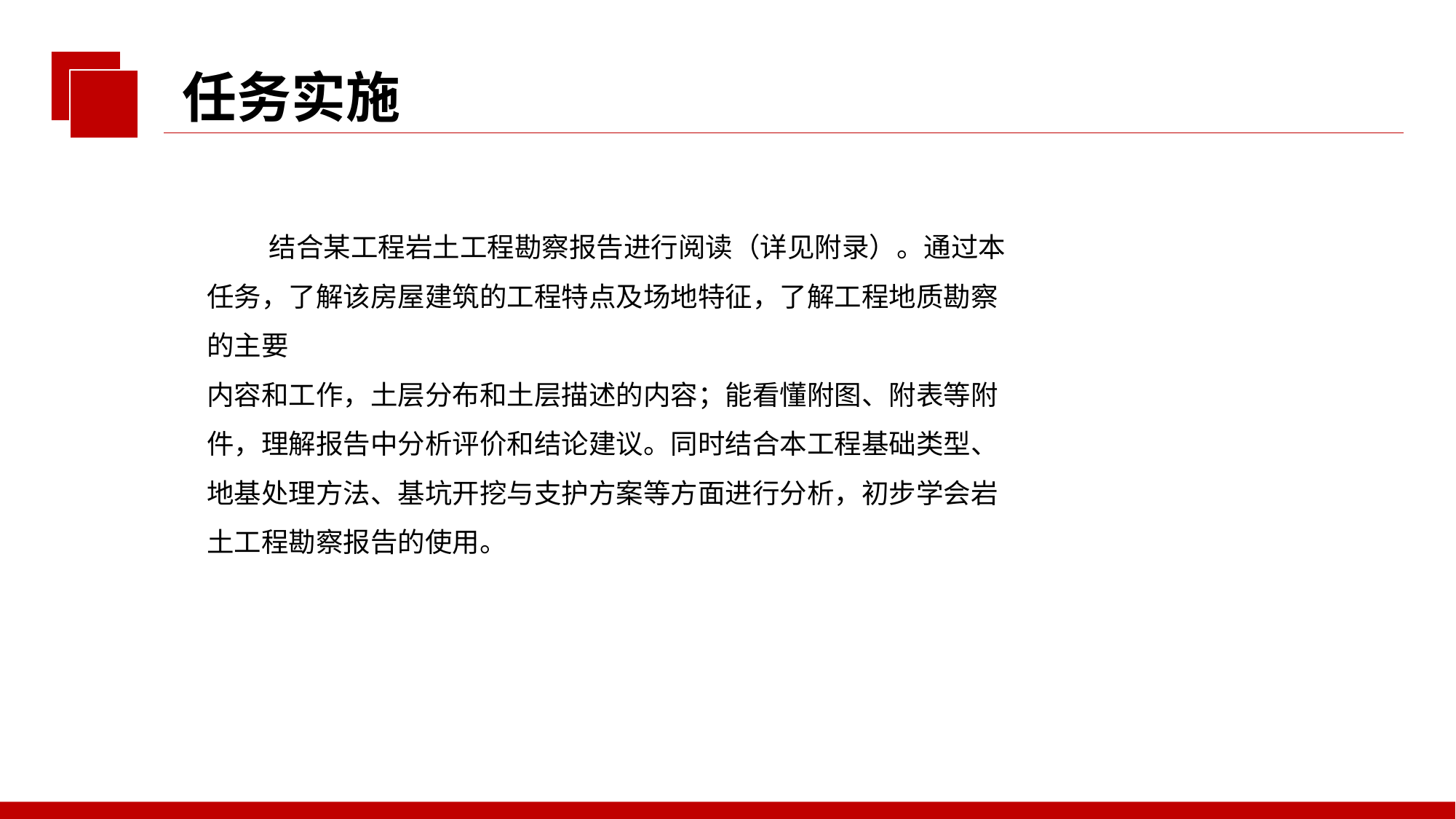

任务实施
         结合某工程岩土工程勘察报告进行阅读（详见附录）。通过本任务，了解该房屋建筑的工程特点及场地特征，了解工程地质勘察的主要
内容和工作，土层分布和土层描述的内容；能看懂附图、附表等附件，理解报告中分析评价和结论建议。同时结合本工程基础类型、地基处理方法、基坑开挖与支护方案等方面进行分析，初步学会岩土工程勘察报告的使用。